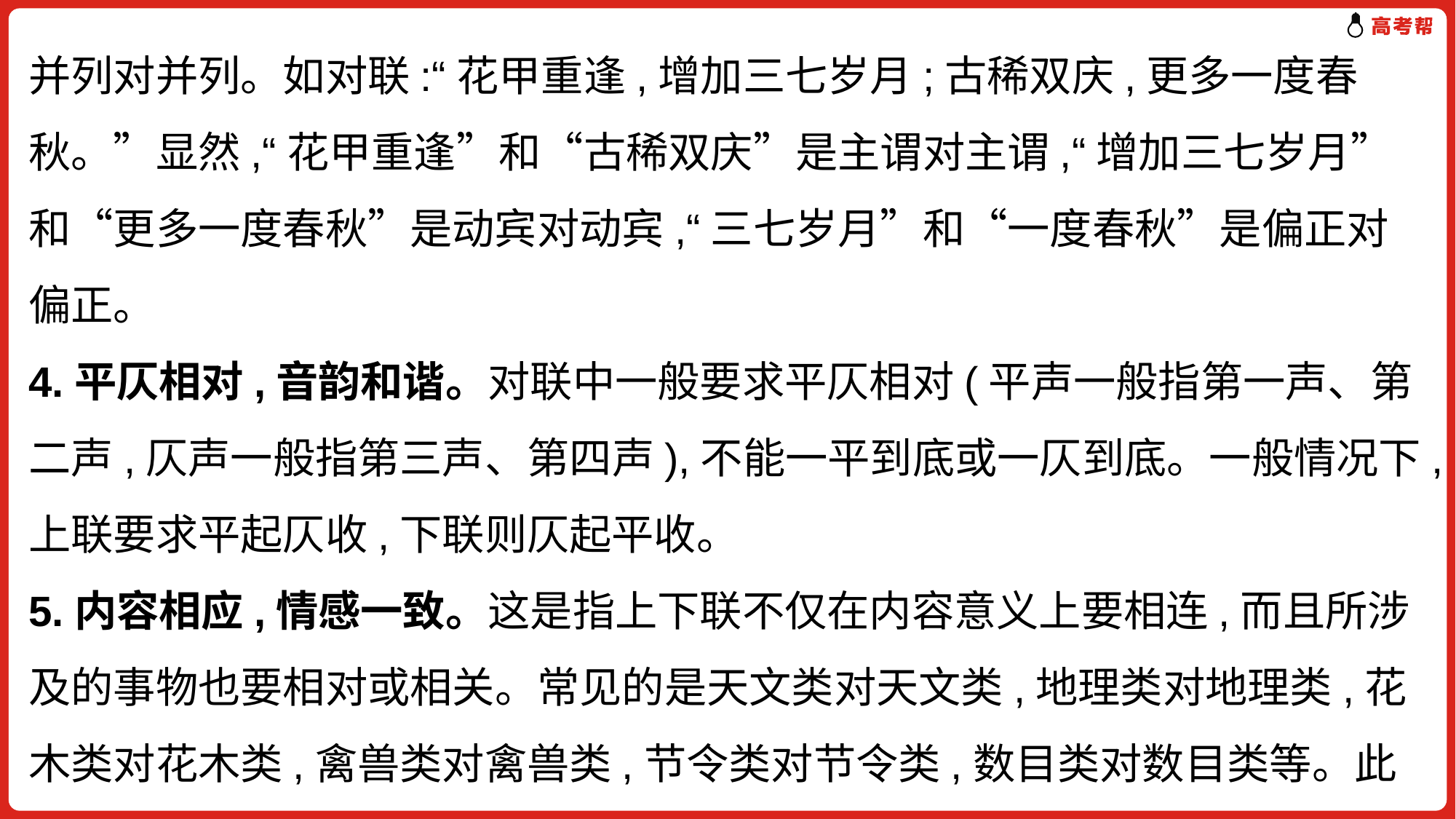

并列对并列。如对联:“花甲重逢,增加三七岁月;古稀双庆,更多一度春秋。”显然,“花甲重逢”和“古稀双庆”是主谓对主谓,“增加三七岁月”和“更多一度春秋”是动宾对动宾,“三七岁月”和“一度春秋”是偏正对偏正。
4.平仄相对,音韵和谐。对联中一般要求平仄相对(平声一般指第一声、第二声,仄声一般指第三声、第四声),不能一平到底或一仄到底。一般情况下,上联要求平起仄收,下联则仄起平收。
5.内容相应,情感一致。这是指上下联不仅在内容意义上要相连,而且所涉及的事物也要相对或相关。常见的是天文类对天文类,地理类对地理类,花木类对花木类,禽兽类对禽兽类,节令类对节令类,数目类对数目类等。此外,还要注意上下联表达的情感要保持一致。